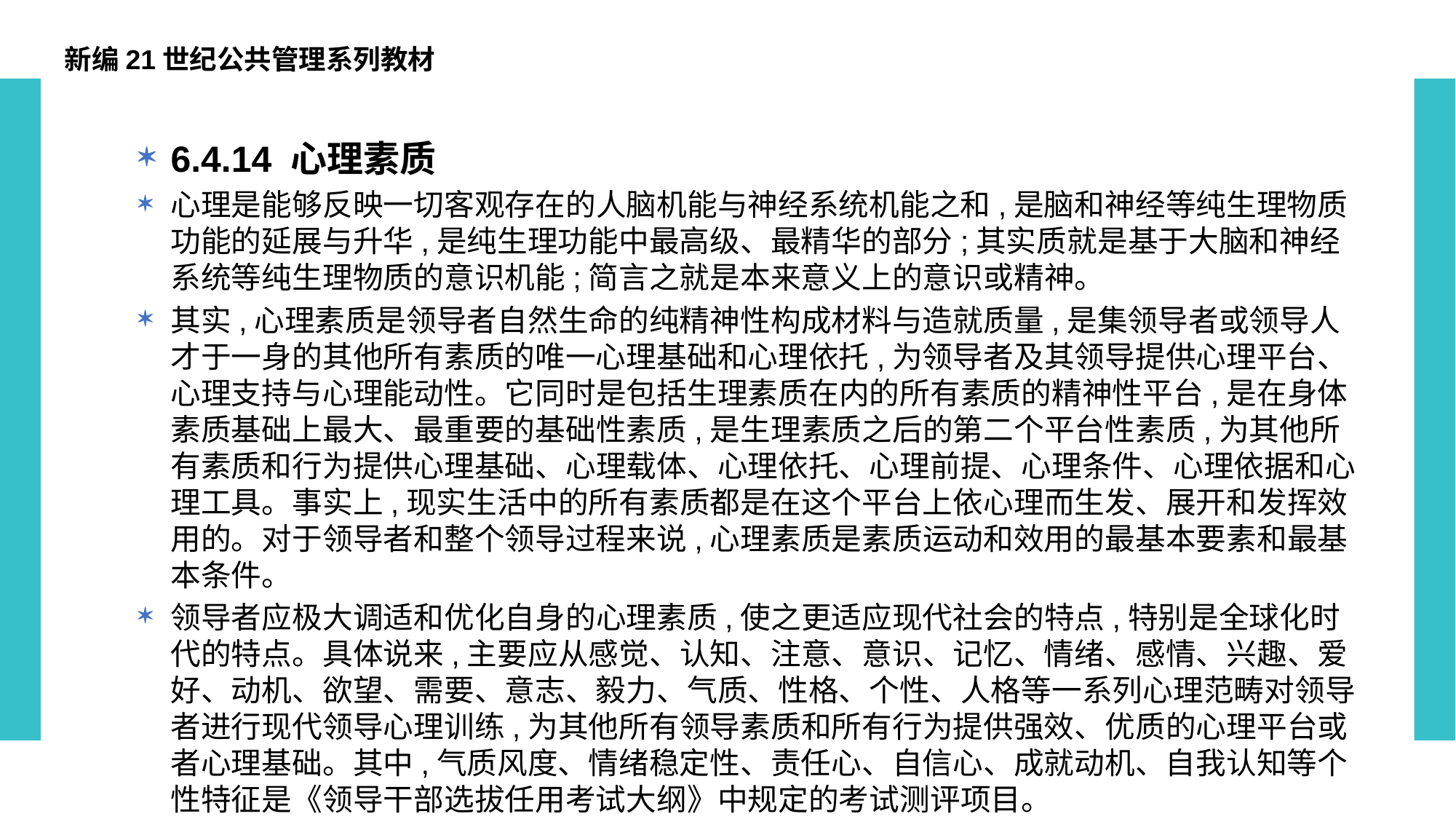

新编21世纪公共管理系列教材
6.4.14 心理素质
心理是能够反映一切客观存在的人脑机能与神经系统机能之和,是脑和神经等纯生理物质功能的延展与升华,是纯生理功能中最高级、最精华的部分;其实质就是基于大脑和神经系统等纯生理物质的意识机能;简言之就是本来意义上的意识或精神。
其实,心理素质是领导者自然生命的纯精神性构成材料与造就质量,是集领导者或领导人才于一身的其他所有素质的唯一心理基础和心理依托,为领导者及其领导提供心理平台、心理支持与心理能动性。它同时是包括生理素质在内的所有素质的精神性平台,是在身体素质基础上最大、最重要的基础性素质,是生理素质之后的第二个平台性素质,为其他所有素质和行为提供心理基础、心理载体、心理依托、心理前提、心理条件、心理依据和心理工具。事实上,现实生活中的所有素质都是在这个平台上依心理而生发、展开和发挥效用的。对于领导者和整个领导过程来说,心理素质是素质运动和效用的最基本要素和最基本条件。
领导者应极大调适和优化自身的心理素质,使之更适应现代社会的特点,特别是全球化时代的特点。具体说来,主要应从感觉、认知、注意、意识、记忆、情绪、感情、兴趣、爱好、动机、欲望、需要、意志、毅力、气质、性格、个性、人格等一系列心理范畴对领导者进行现代领导心理训练,为其他所有领导素质和所有行为提供强效、优质的心理平台或者心理基础。其中,气质风度、情绪稳定性、责任心、自信心、成就动机、自我认知等个性特征是《领导干部选拔任用考试大纲》中规定的考试测评项目。